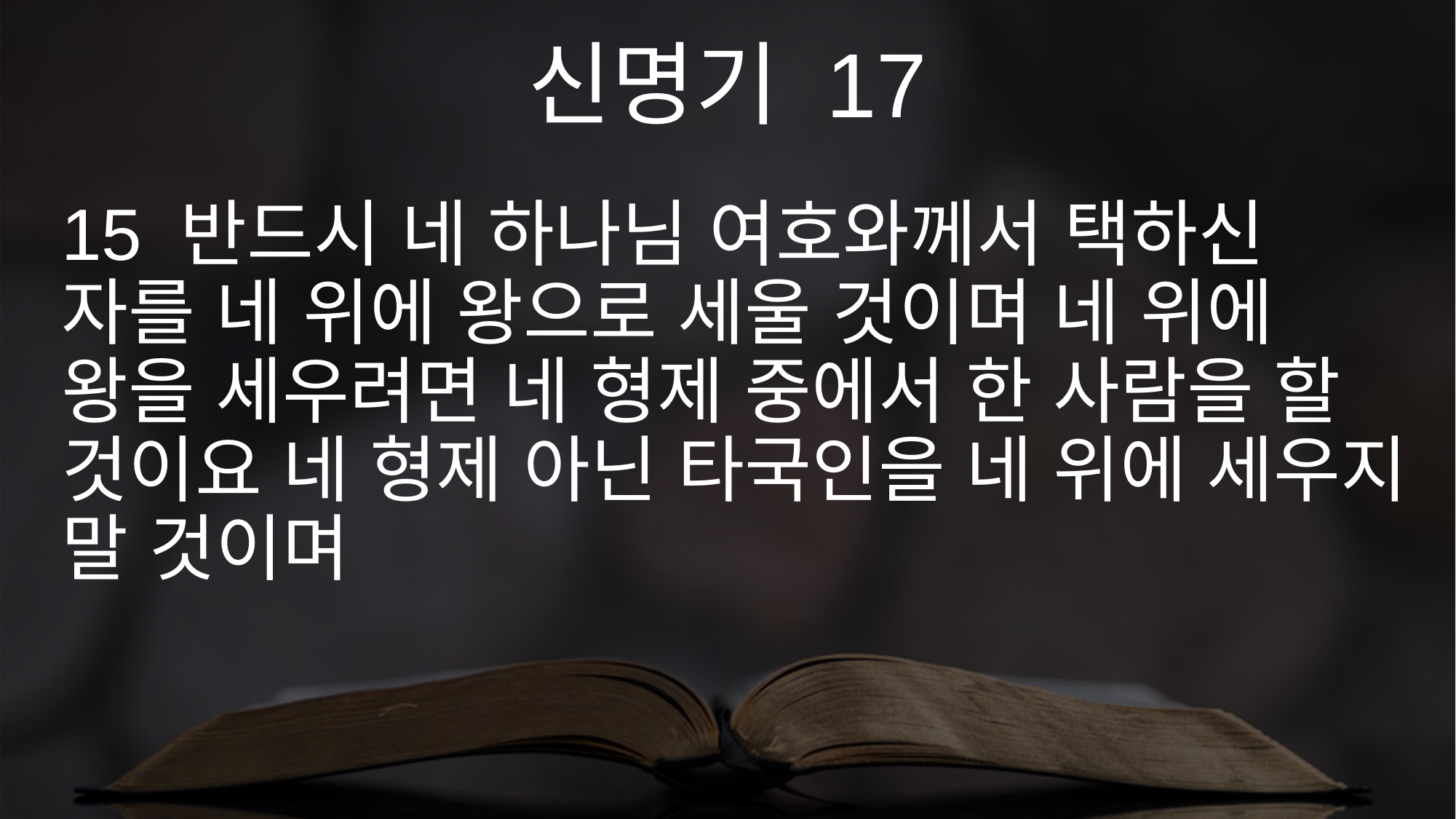

신명기 17
15 반드시 네 하나님 여호와께서 택하신 자를 네 위에 왕으로 세울 것이며 네 위에 왕을 세우려면 네 형제 중에서 한 사람을 할 것이요 네 형제 아닌 타국인을 네 위에 세우지 말 것이며